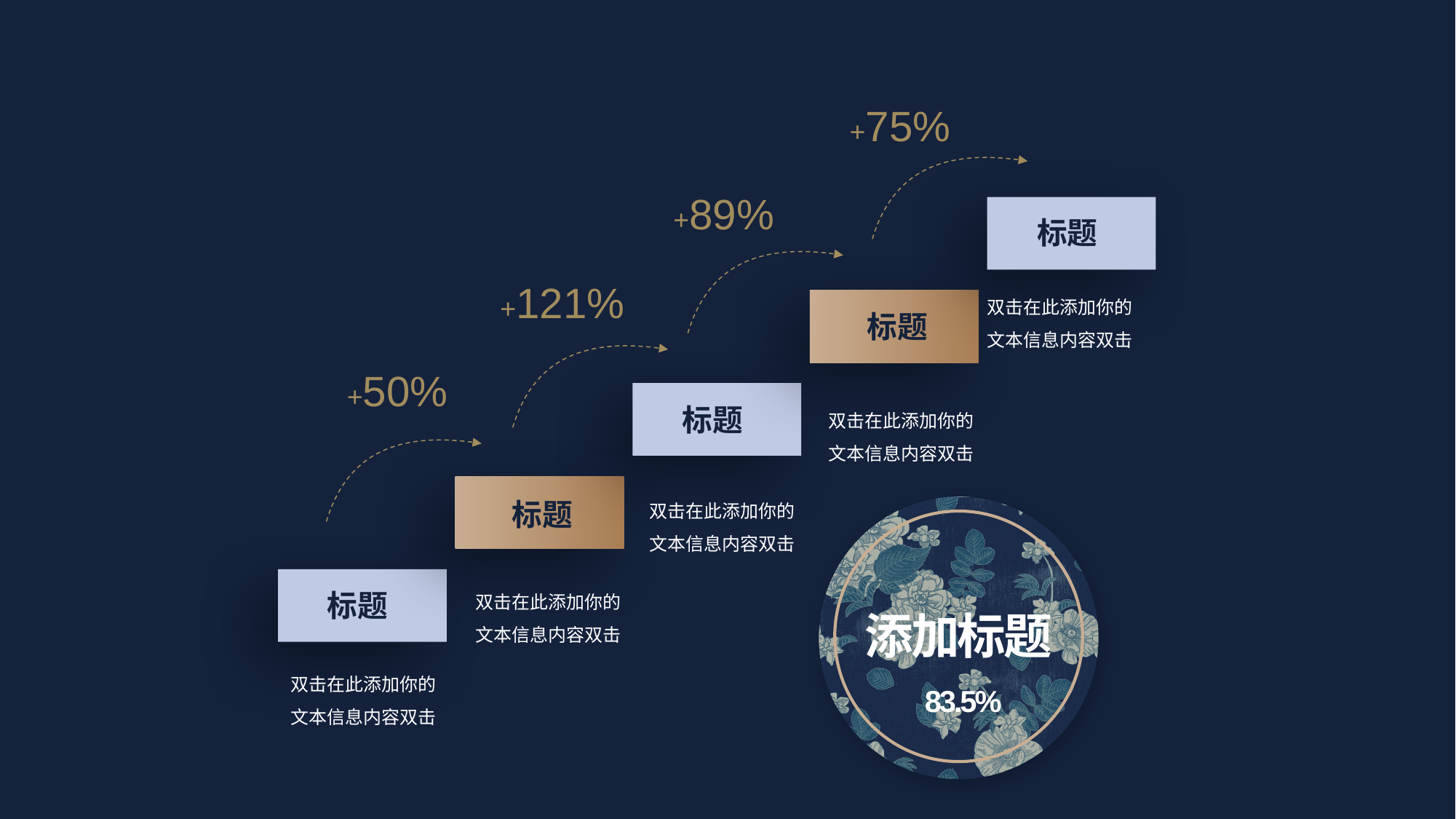

+75%

+89%
标题

+121%
双击在此添加你的文本信息内容双击
标题

+50%
双击在此添加你的文本信息内容双击
标题

双击在此添加你的文本信息内容双击
标题

双击在此添加你的文本信息内容双击
标题
添加标题
双击在此添加你的文本信息内容双击
83.5%